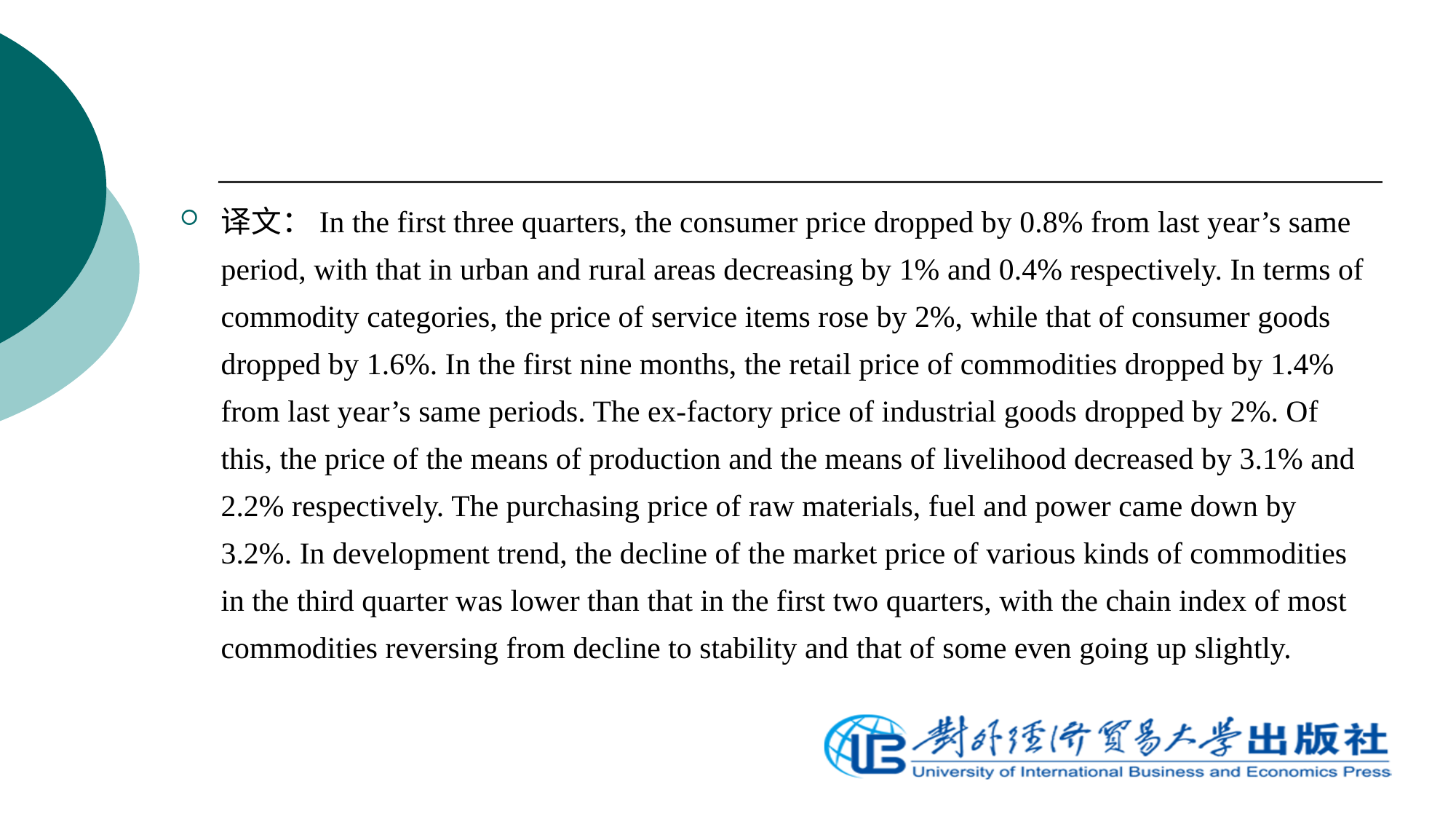

译文：In the first three quarters, the consumer price dropped by 0.8% from last year’s same period, with that in urban and rural areas decreasing by 1% and 0.4% respectively. In terms of commodity categories, the price of service items rose by 2%, while that of consumer goods dropped by 1.6%. In the first nine months, the retail price of commodities dropped by 1.4% from last year’s same periods. The ex-factory price of industrial goods dropped by 2%. Of this, the price of the means of production and the means of livelihood decreased by 3.1% and 2.2% respectively. The purchasing price of raw materials, fuel and power came down by 3.2%. In development trend, the decline of the market price of various kinds of commodities in the third quarter was lower than that in the first two quarters, with the chain index of most commodities reversing from decline to stability and that of some even going up slightly.